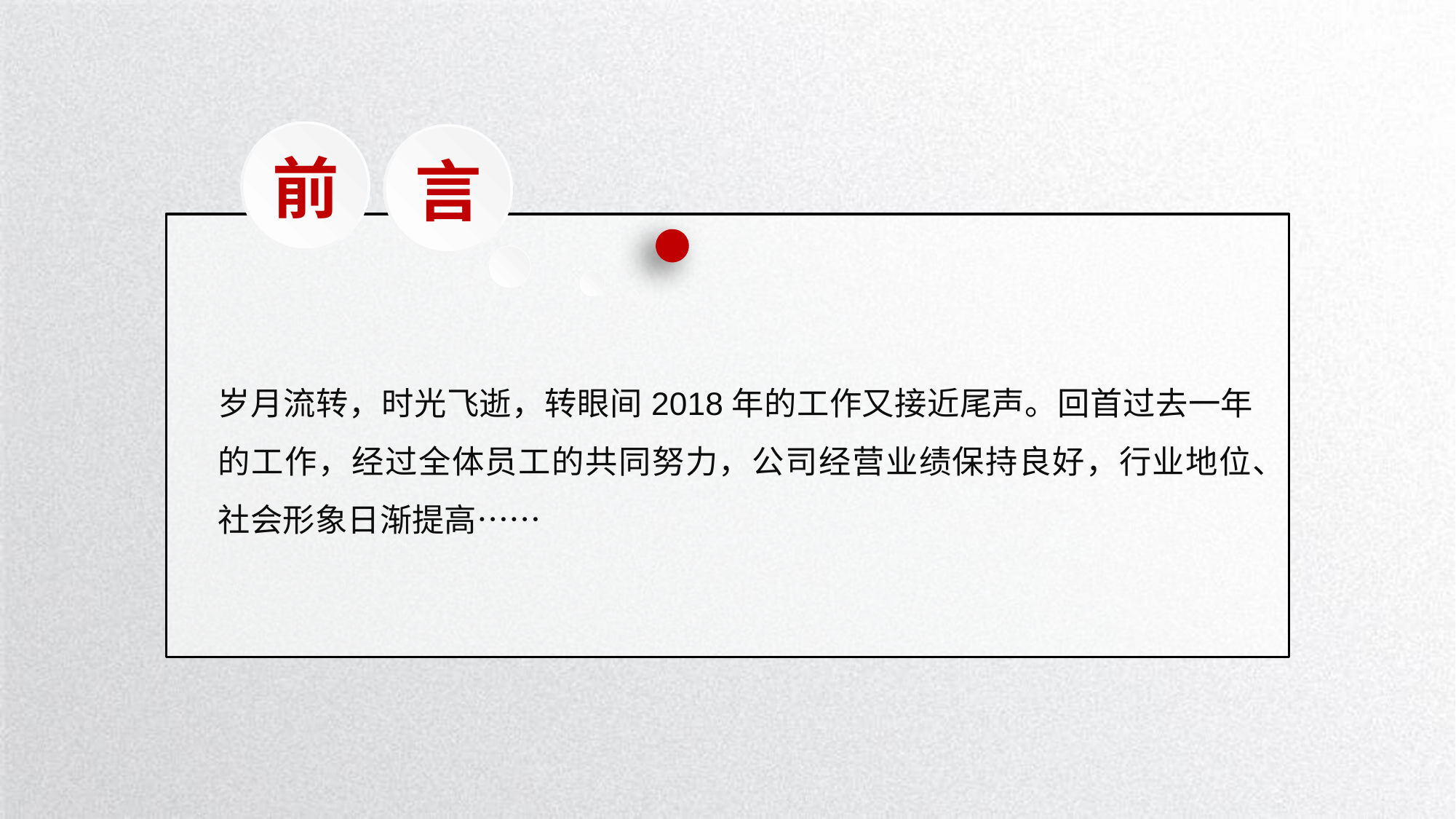

前

言

岁月流转，时光飞逝，转眼间2018年的工作又接近尾声。回首过去一年的工作，经过全体员工的共同努力，公司经营业绩保持良好，行业地位、社会形象日渐提高……